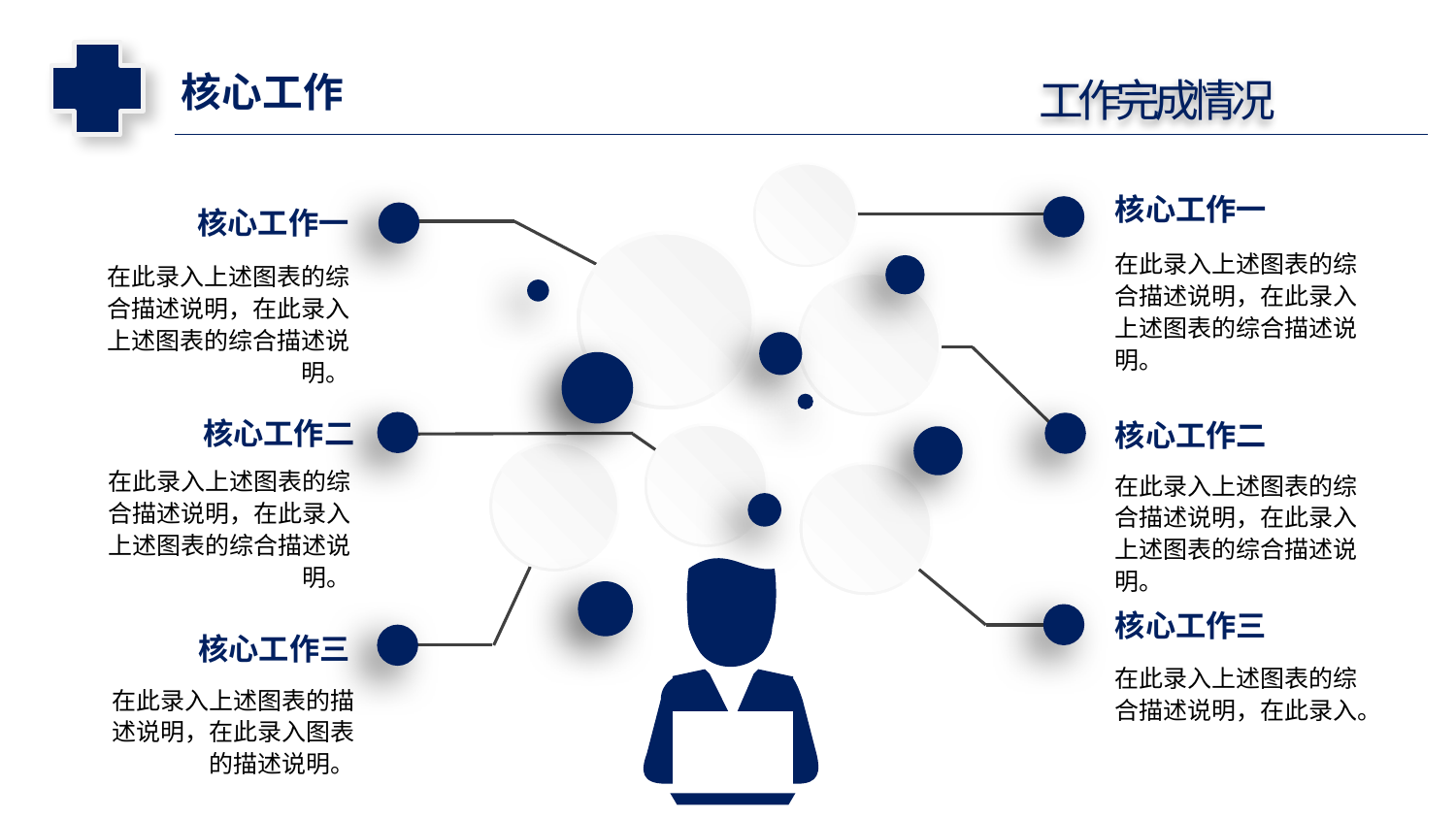

延迟符
核心工作
工作完成情况

核心工作一

核心工作一

在此录入上述图表的综合描述说明，在此录入上述图表的综合描述说明。
在此录入上述图表的综合描述说明，在此录入上述图表的综合描述说明。

核心工作二
核心工作二

在此录入上述图表的综合描述说明，在此录入上述图表的综合描述说明。
在此录入上述图表的综合描述说明，在此录入上述图表的综合描述说明。

核心工作三

核心工作三

在此录入上述图表的综合描述说明，在此录入。
在此录入上述图表的描述说明，在此录入图表的描述说明。